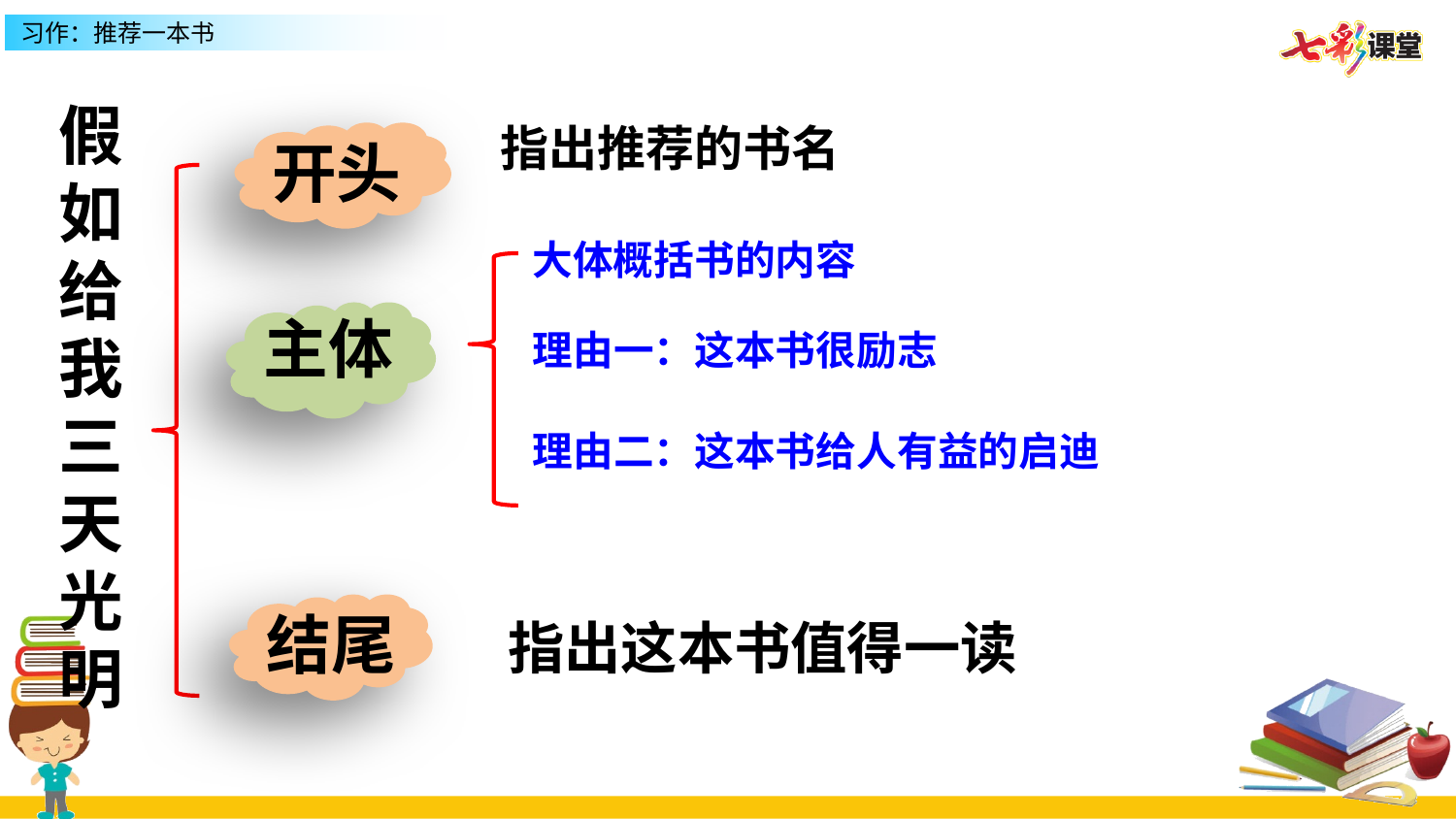

假如给我三天光明
指出推荐的书名

开头

大体概括书的内容

主体

理由一：这本书很励志
理由二：这本书给人有益的启迪

结尾
指出这本书值得一读